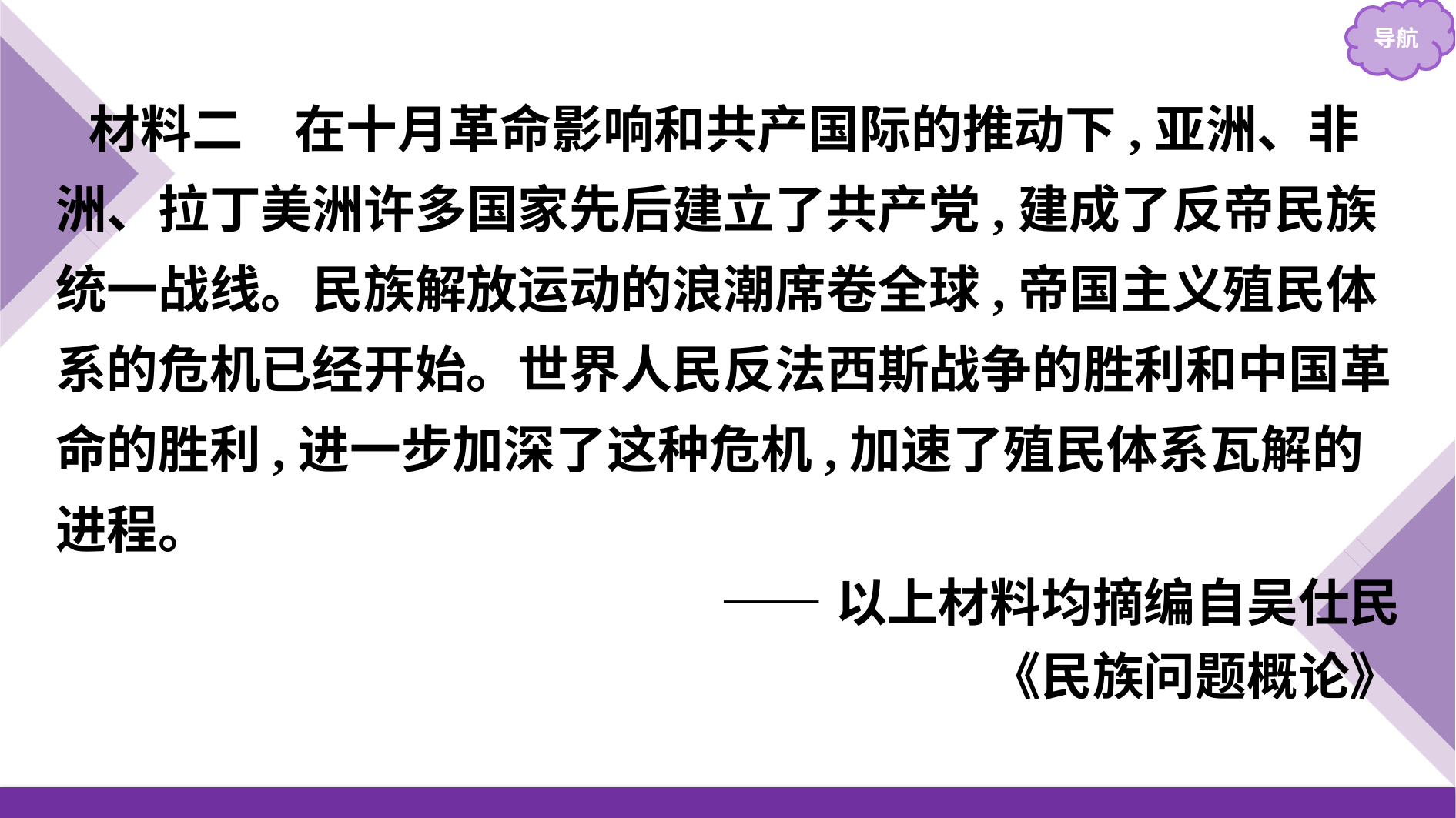

材料二　在十月革命影响和共产国际的推动下,亚洲、非洲、拉丁美洲许多国家先后建立了共产党,建成了反帝民族统一战线。民族解放运动的浪潮席卷全球,帝国主义殖民体系的危机已经开始。世界人民反法西斯战争的胜利和中国革命的胜利,进一步加深了这种危机,加速了殖民体系瓦解的进程。
——以上材料均摘编自吴仕民
《民族问题概论》